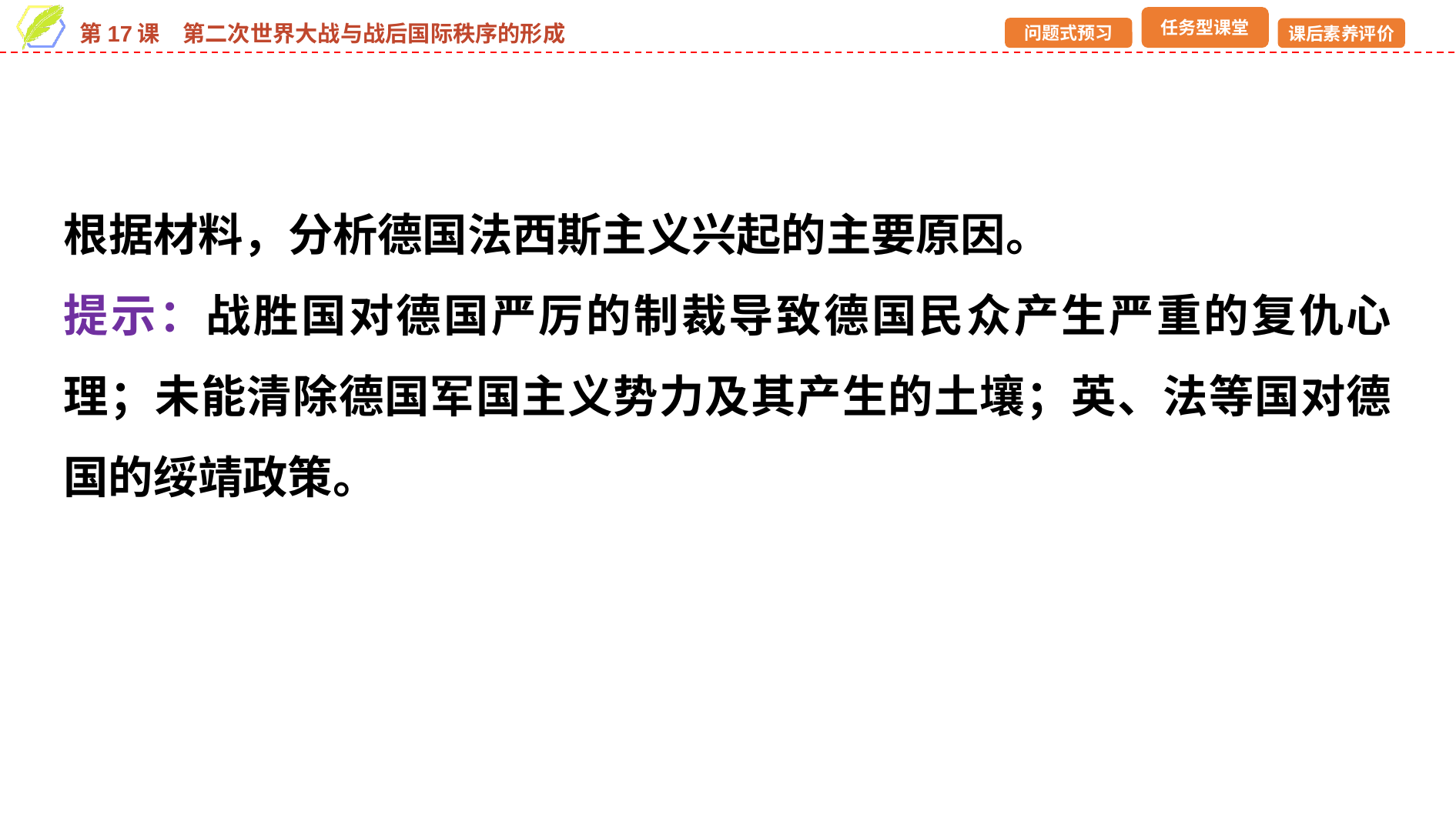

根据材料，分析德国法西斯主义兴起的主要原因。
提示：战胜国对德国严厉的制裁导致德国民众产生严重的复仇心理；未能清除德国军国主义势力及其产生的土壤；英、法等国对德国的绥靖政策。